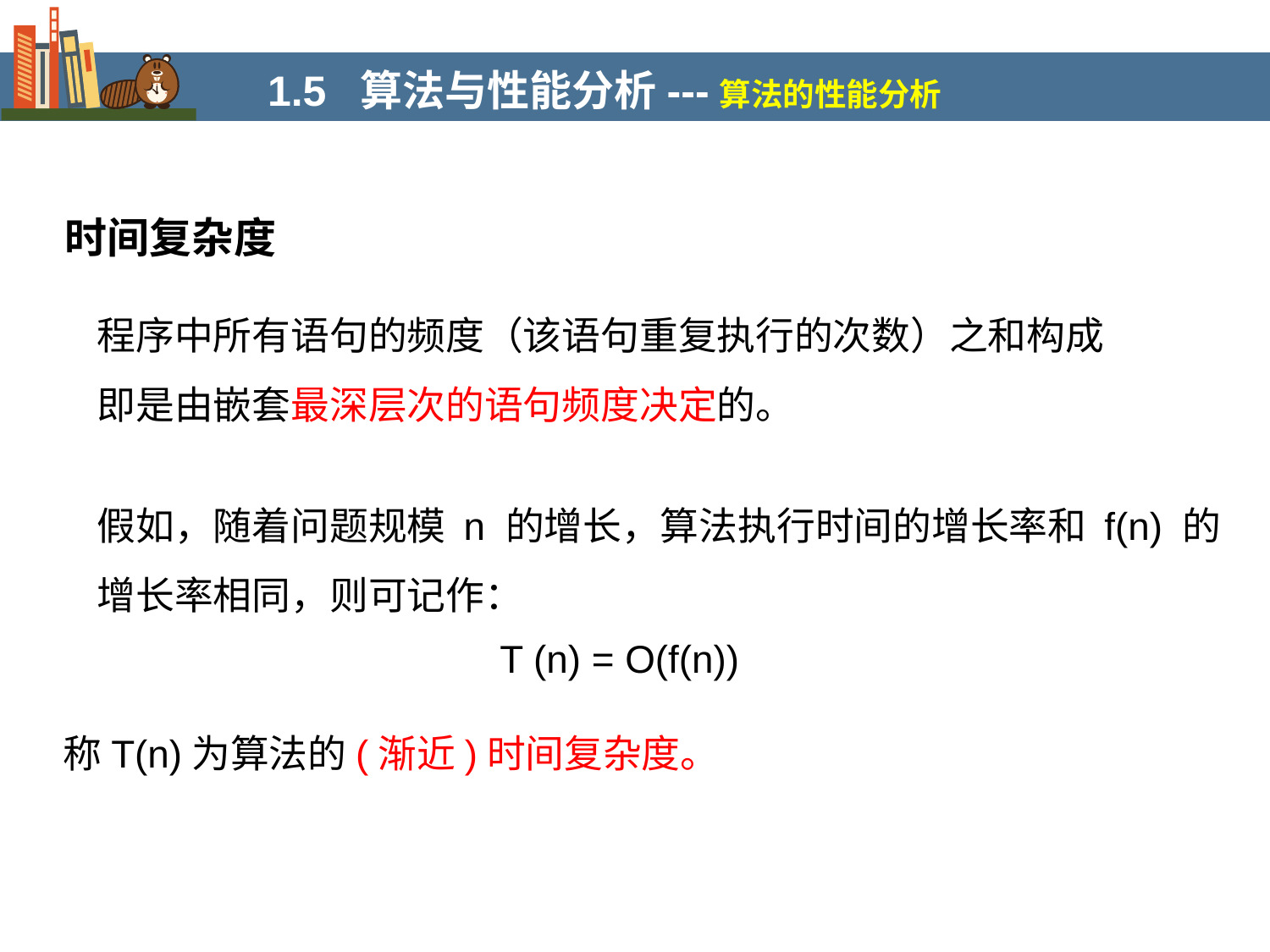

1.5  算法与性能分析---算法的性能分析
时间复杂度
程序中所有语句的频度（该语句重复执行的次数）之和构成
即是由嵌套最深层次的语句频度决定的。
假如，随着问题规模 n 的增长，算法执行时间的增长率和 f(n) 的增长率相同，则可记作：
T (n) = O(f(n))
称T(n)为算法的(渐近)时间复杂度。